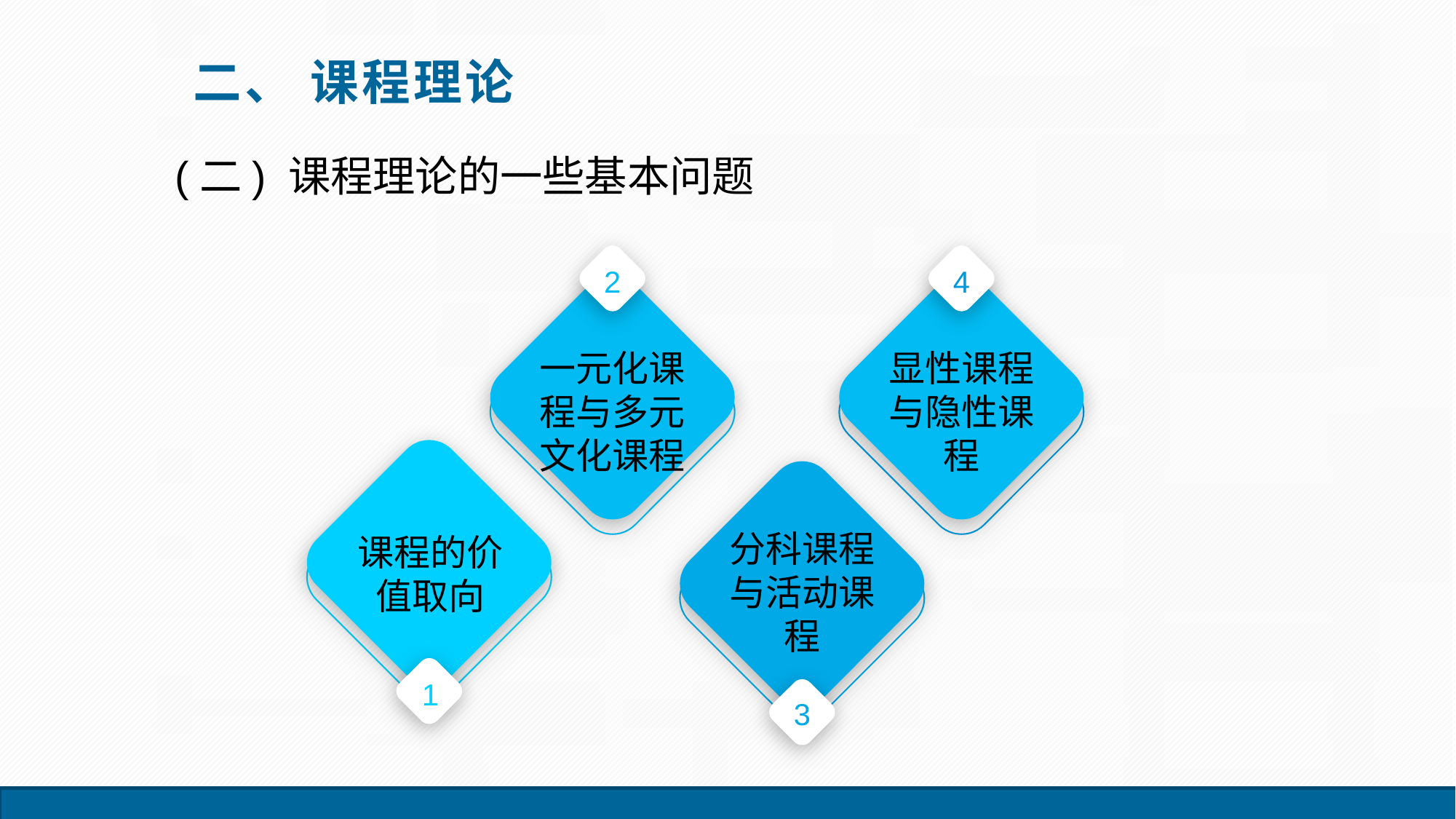

二、 课程理论
(二) 课程理论的一些基本问题

2
4

显性课程与隐性课程
一元化课程与多元文化课程

分科课程与活动课程

课程的价值取向

1

3